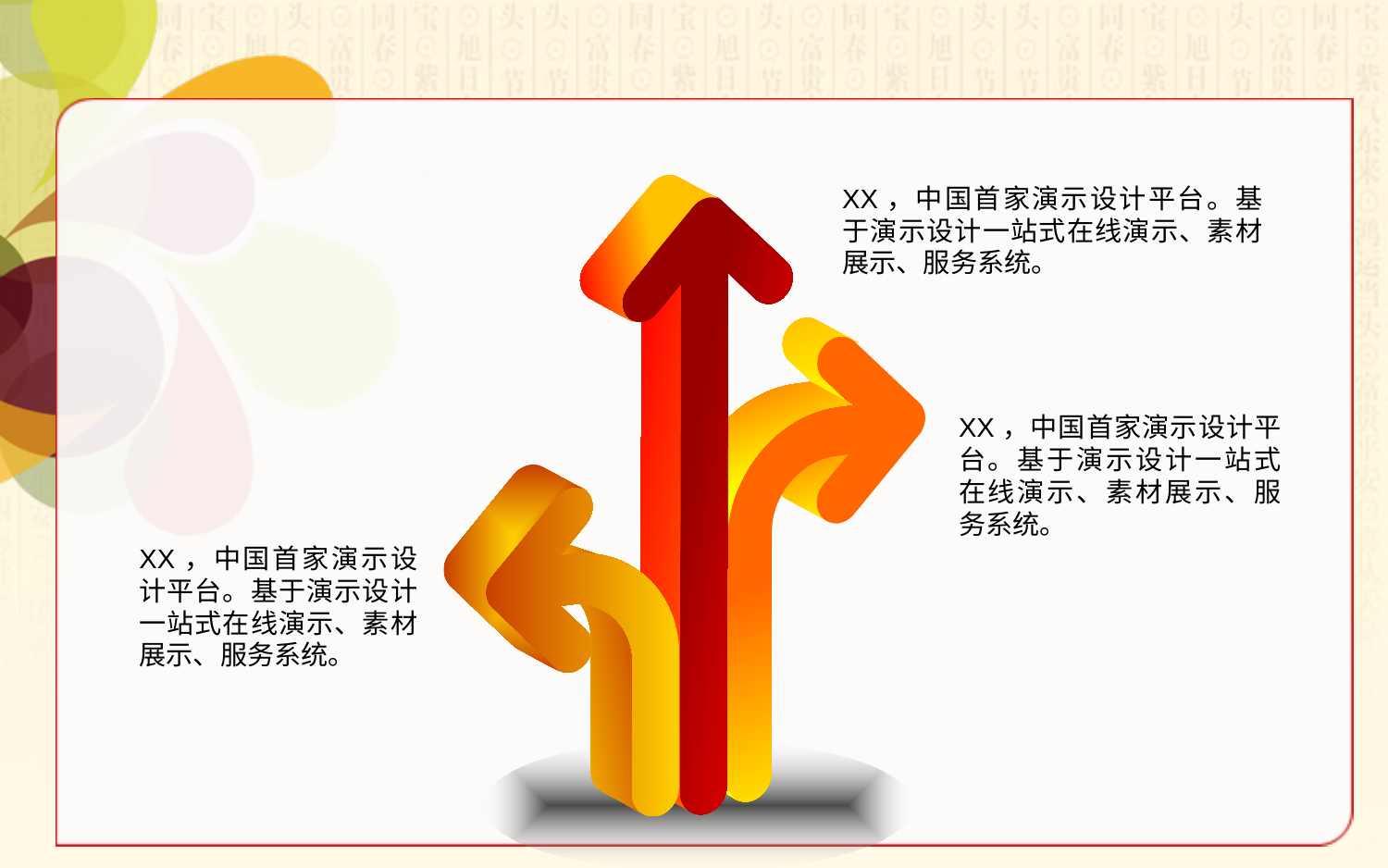

XX，中国首家演示设计平台。基于演示设计一站式在线演示、素材展示、服务系统。

XX，中国首家演示设计平台。基于演示设计一站式在线演示、素材展示、服务系统。

XX，中国首家演示设计平台。基于演示设计一站式在线演示、素材展示、服务系统。